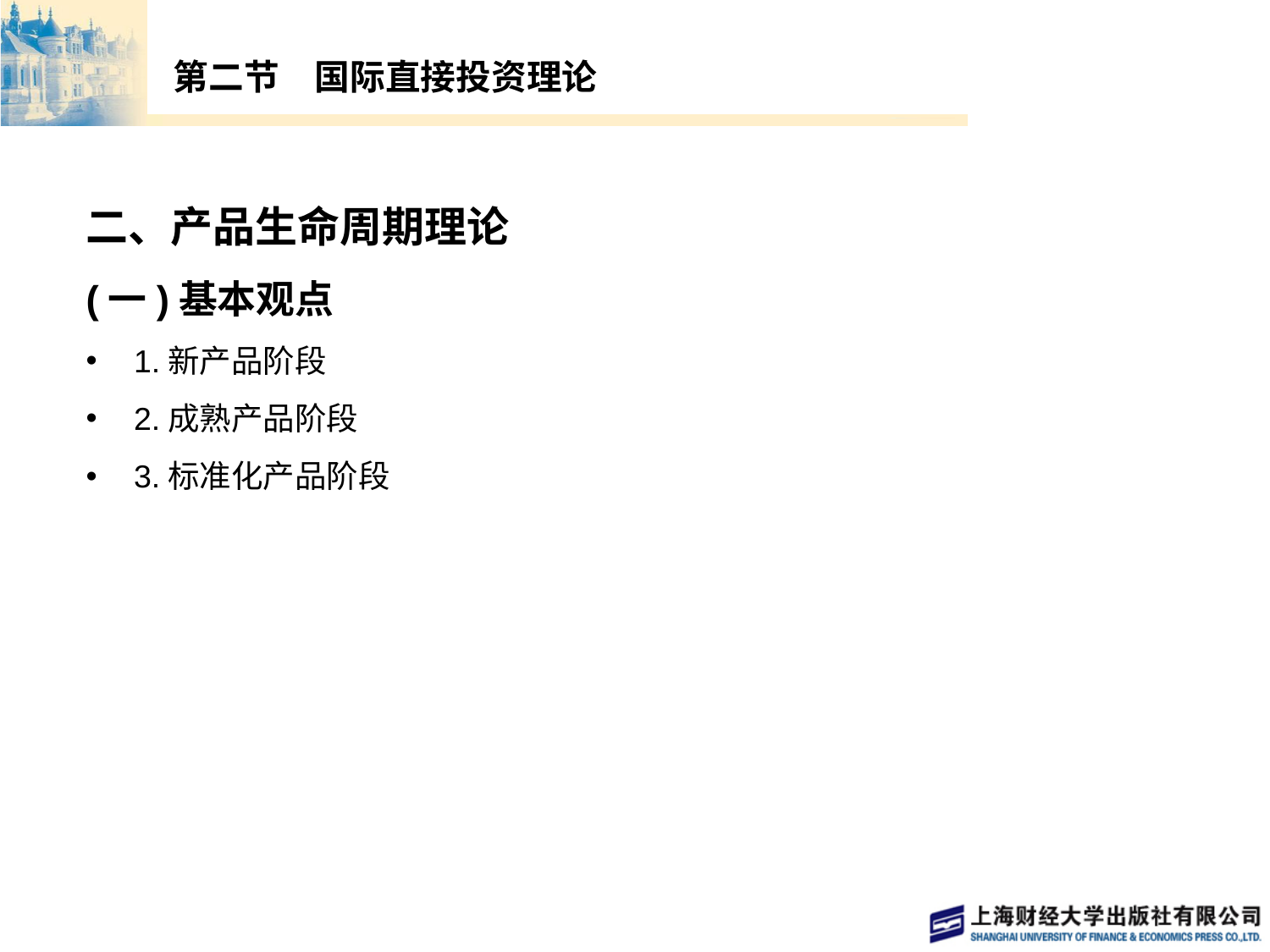

# 第二节　国际直接投资理论
二、产品生命周期理论
(一)基本观点
1.新产品阶段
2.成熟产品阶段
3.标准化产品阶段